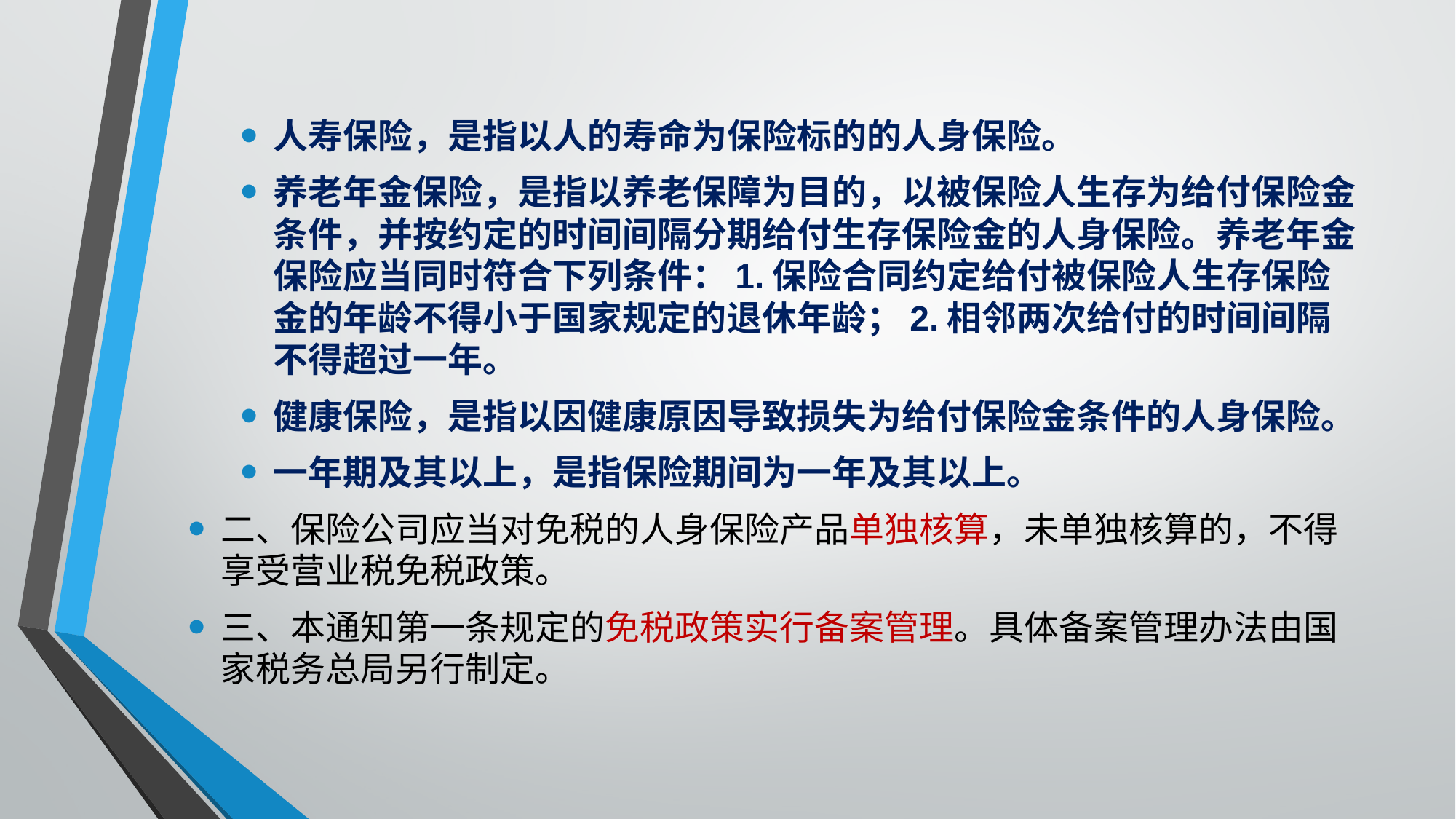

人寿保险，是指以人的寿命为保险标的的人身保险。
养老年金保险，是指以养老保障为目的，以被保险人生存为给付保险金条件，并按约定的时间间隔分期给付生存保险金的人身保险。养老年金保险应当同时符合下列条件：1.保险合同约定给付被保险人生存保险金的年龄不得小于国家规定的退休年龄；2.相邻两次给付的时间间隔不得超过一年。
健康保险，是指以因健康原因导致损失为给付保险金条件的人身保险。
一年期及其以上，是指保险期间为一年及其以上。
二、保险公司应当对免税的人身保险产品单独核算，未单独核算的，不得享受营业税免税政策。
三、本通知第一条规定的免税政策实行备案管理。具体备案管理办法由国家税务总局另行制定。